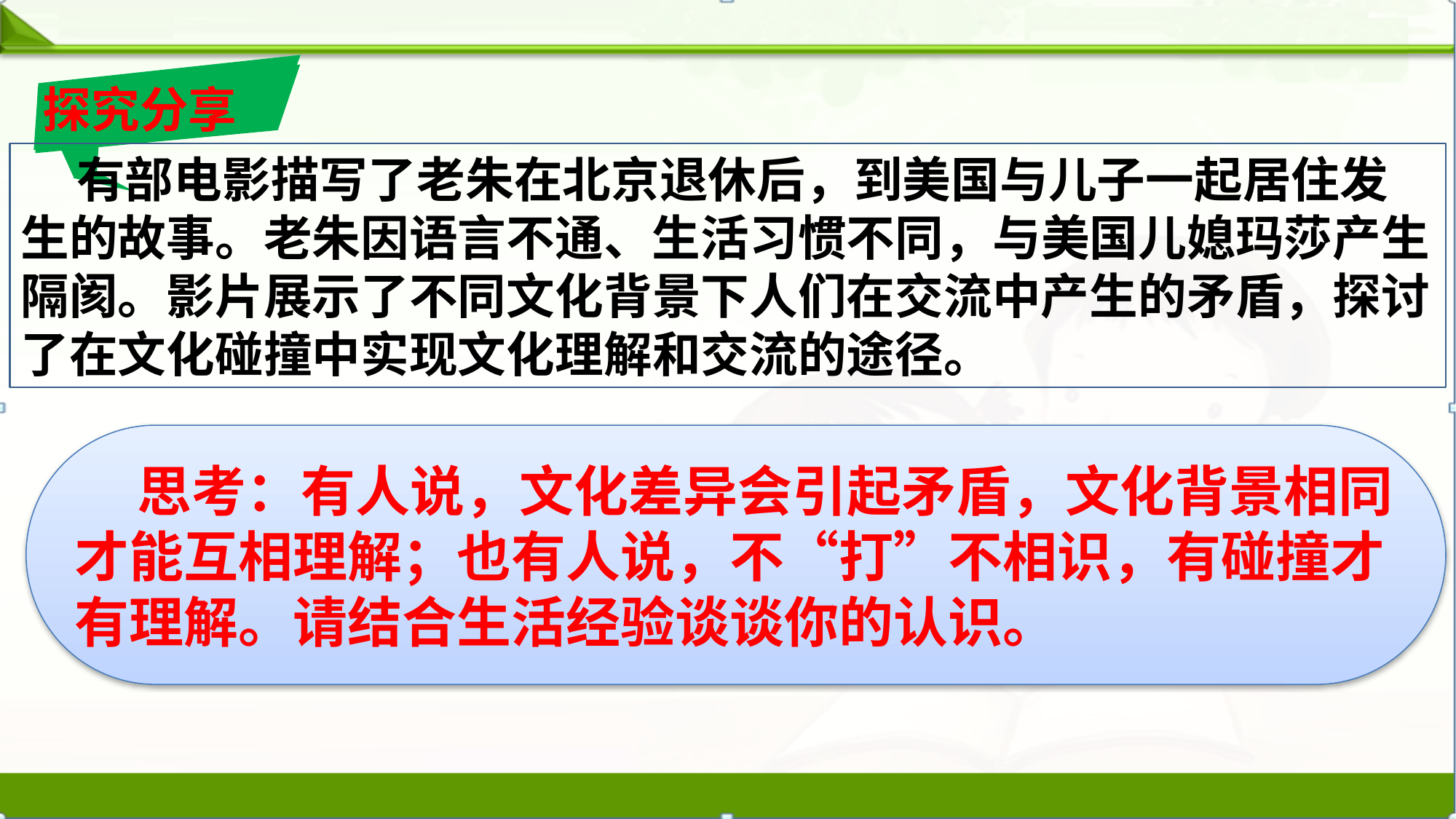

探究分享
    有部电影描写了老朱在北京退休后，到美国与儿子一起居住发生的故事。老朱因语言不通、生活习惯不同，与美国儿媳玛莎产生隔阂。影片展示了不同文化背景下人们在交流中产生的矛盾，探讨了在文化碰撞中实现文化理解和交流的途径。
    思考：有人说，文化差异会引起矛盾，文化背景相同才能互相理解；也有人说，不“打”不相识，有碰撞才有理解。请结合生活经验谈谈你的认识。